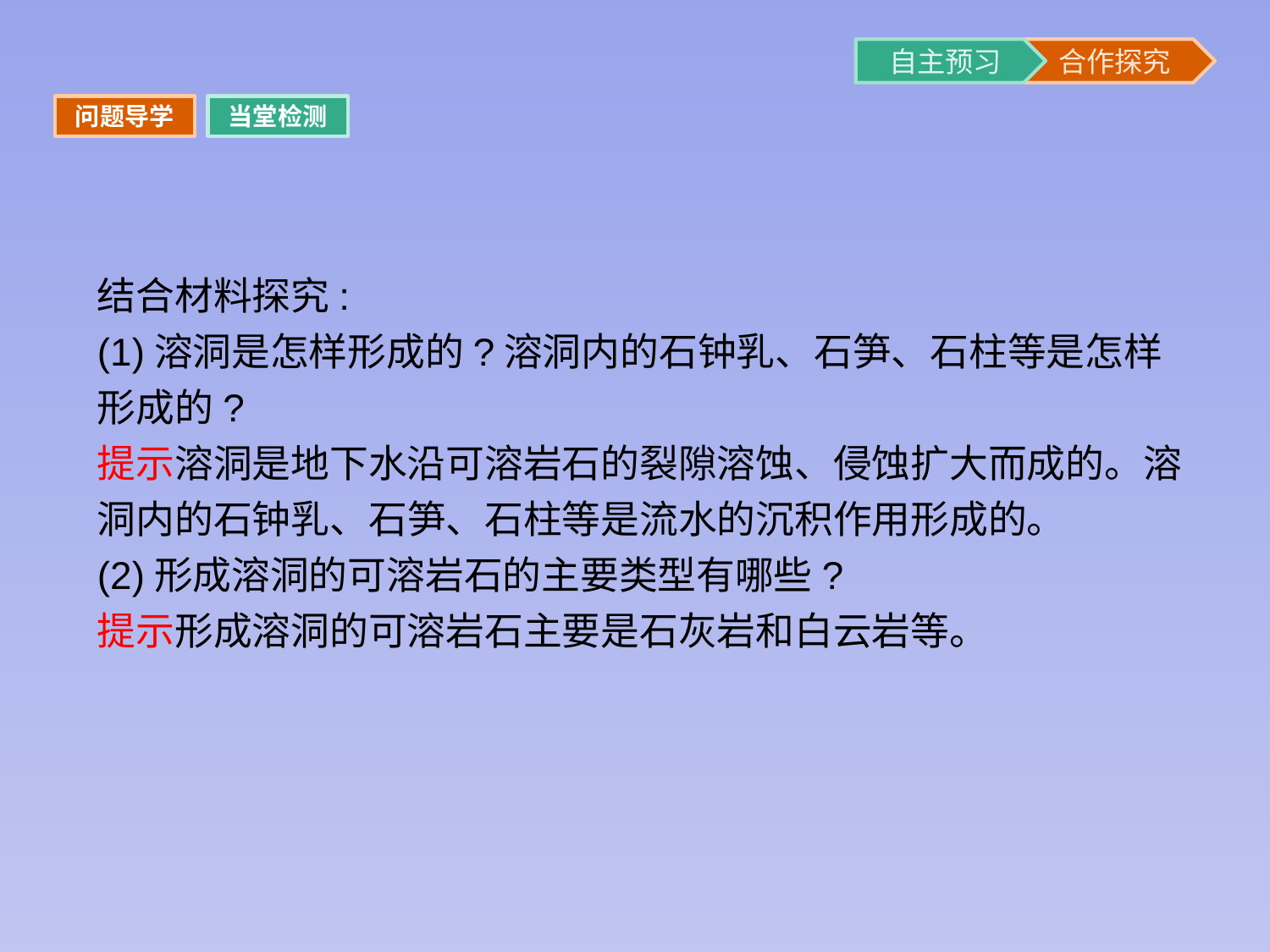

问题导学
当堂检测
结合材料探究:
(1)溶洞是怎样形成的?溶洞内的石钟乳、石笋、石柱等是怎样形成的?
提示溶洞是地下水沿可溶岩石的裂隙溶蚀、侵蚀扩大而成的。溶洞内的石钟乳、石笋、石柱等是流水的沉积作用形成的。
(2)形成溶洞的可溶岩石的主要类型有哪些?
提示形成溶洞的可溶岩石主要是石灰岩和白云岩等。